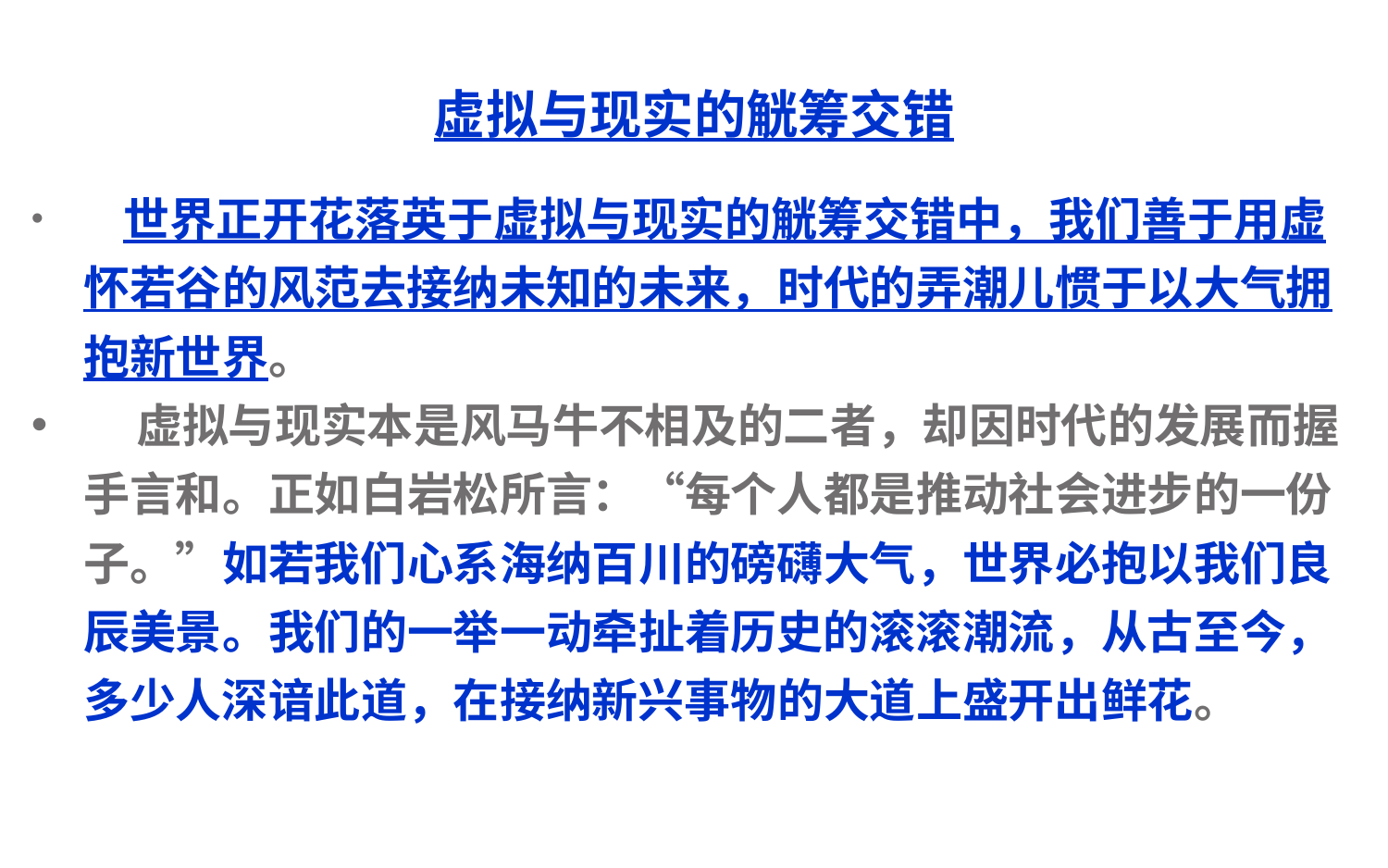

# 虚拟与现实的觥筹交错
    世界正开花落英于虚拟与现实的觥筹交错中，我们善于用虚怀若谷的风范去接纳未知的未来，时代的弄潮儿惯于以大气拥抱新世界。
    虚拟与现实本是风马牛不相及的二者，却因时代的发展而握手言和。正如白岩松所言：“每个人都是推动社会进步的一份子。”如若我们心系海纳百川的磅礴大气，世界必抱以我们良辰美景。我们的一举一动牵扯着历史的滚滚潮流，从古至今，多少人深谙此道，在接纳新兴事物的大道上盛开出鲜花。